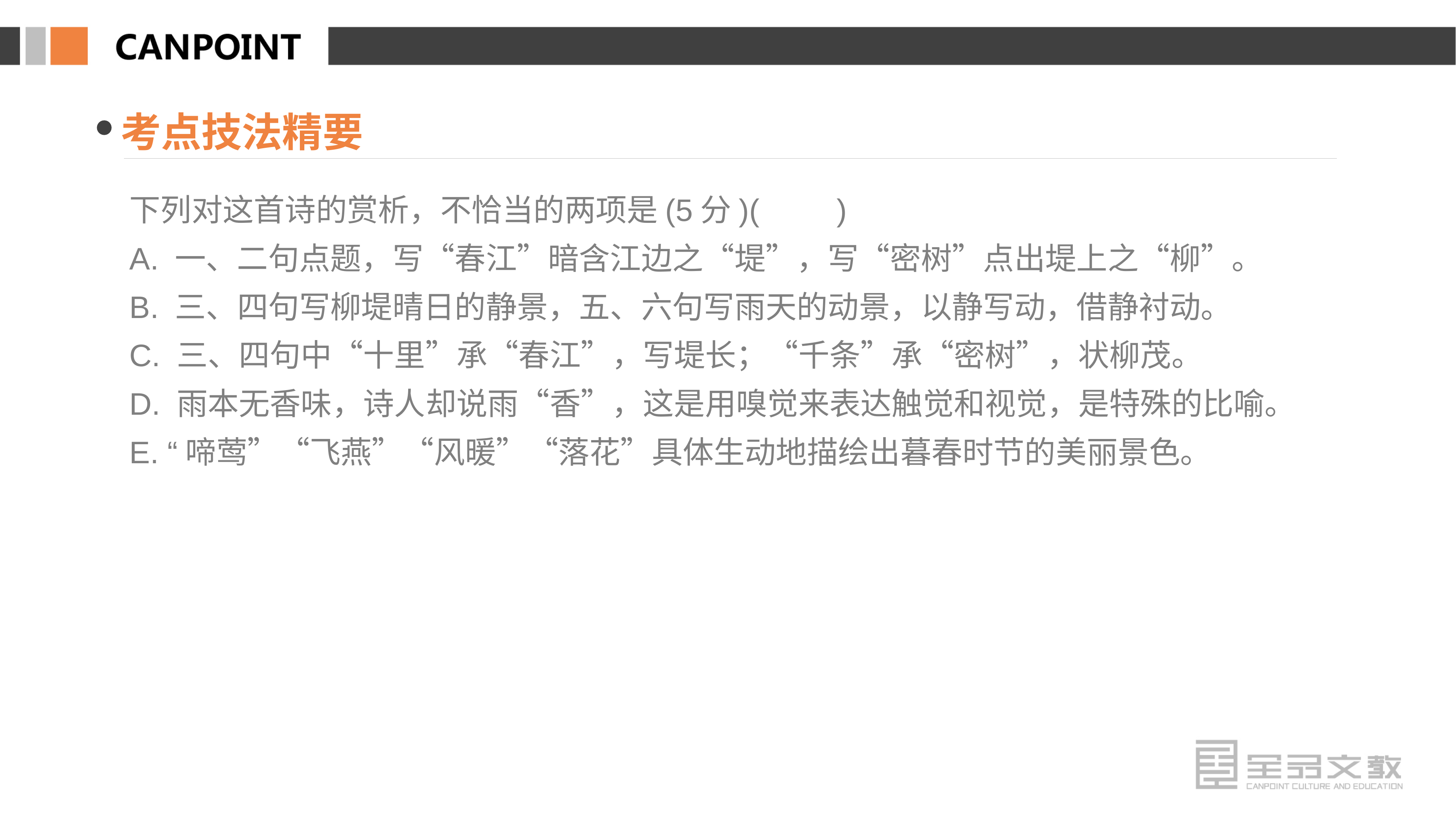

考点技法精要

下列对这首诗的赏析，不恰当的两项是(5分)(　　)
A. 一、二句点题，写“春江”暗含江边之“堤”，写“密树”点出堤上之“柳”。
B. 三、四句写柳堤晴日的静景，五、六句写雨天的动景，以静写动，借静衬动。
C. 三、四句中“十里”承“春江”，写堤长；“千条”承“密树”，状柳茂。
D. 雨本无香味，诗人却说雨“香”，这是用嗅觉来表达触觉和视觉，是特殊的比喻。
E. “啼莺”“飞燕”“风暖”“落花”具体生动地描绘出暮春时节的美丽景色。